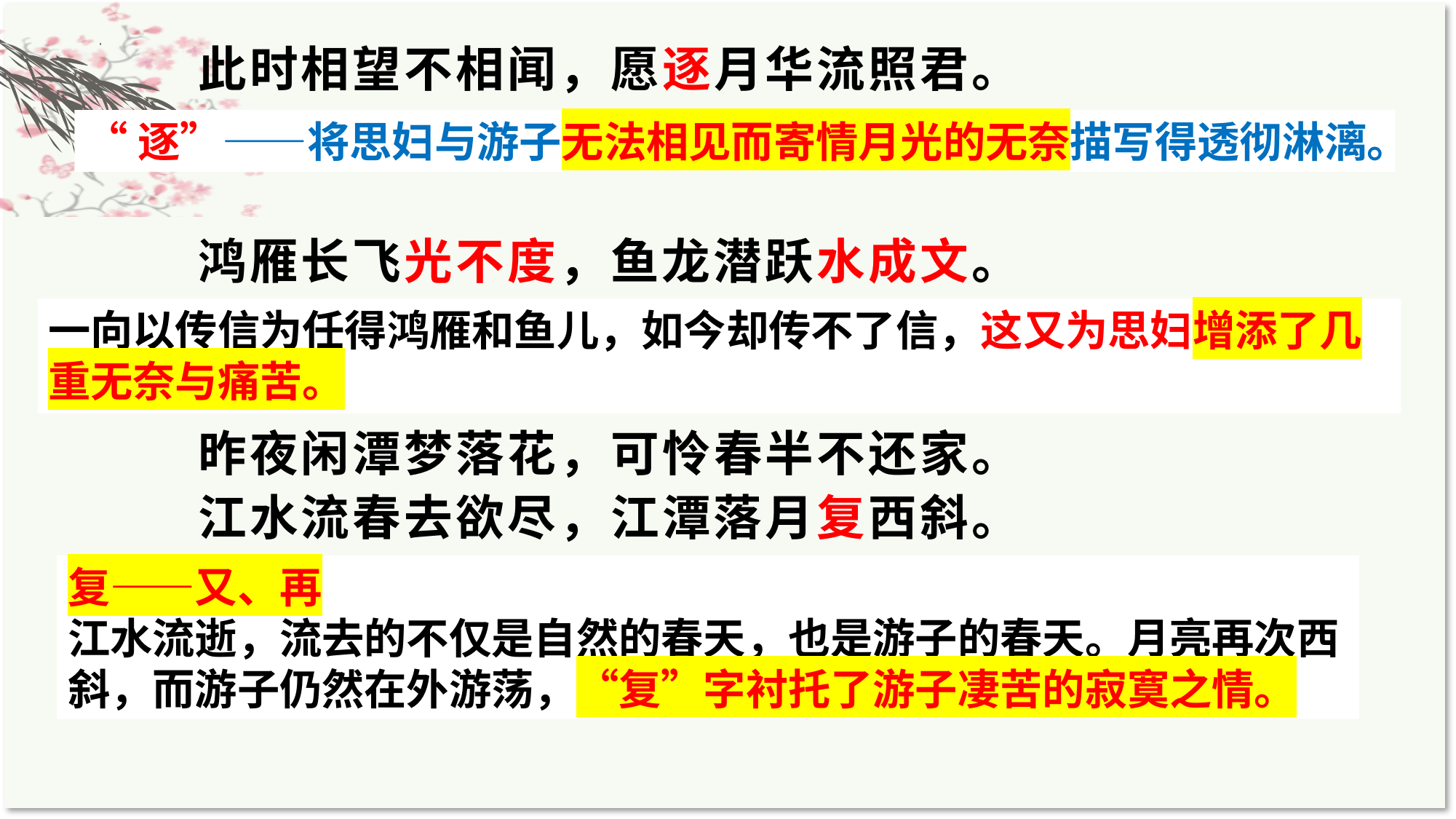

此时相望不相闻，愿逐月华流照君。

鸿雁长飞光不度，鱼龙潜跃水成文。

昨夜闲潭梦落花，可怜春半不还家。江水流春去欲尽，江潭落月复西斜。
“逐”——将思妇与游子无法相见而寄情月光的无奈描写得透彻淋漓。
一向以传信为任得鸿雁和鱼儿，如今却传不了信，这又为思妇增添了几重无奈与痛苦。
复——又、再
江水流逝，流去的不仅是自然的春天，也是游子的春天。月亮再次西斜，而游子仍然在外游荡，“复”字衬托了游子凄苦的寂寞之情。